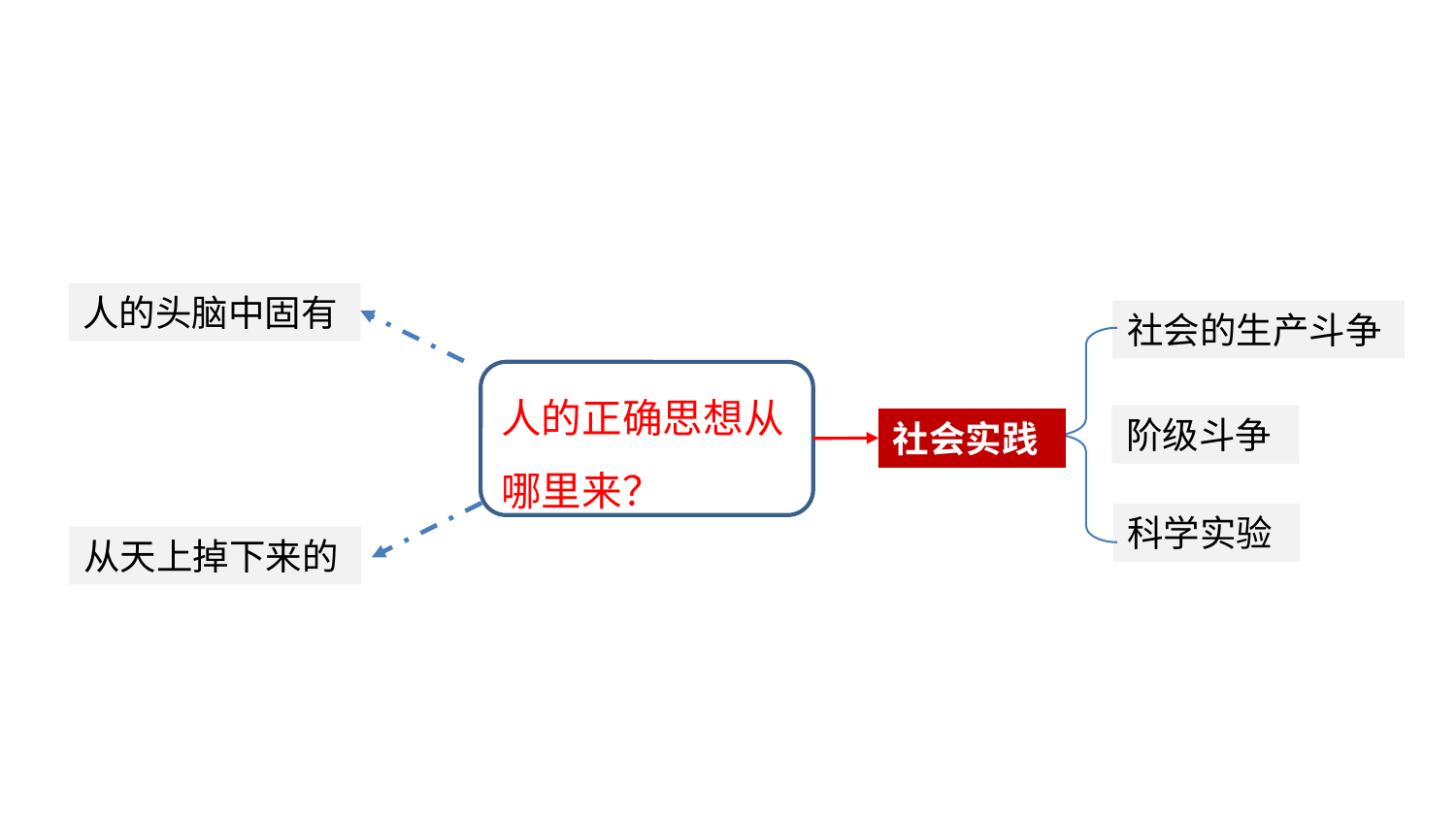

情景导入
人的头脑中固有
社会的生产斗争

人的正确思想从哪里来？

阶级斗争
社会实践
科学实验
从天上掉下来的